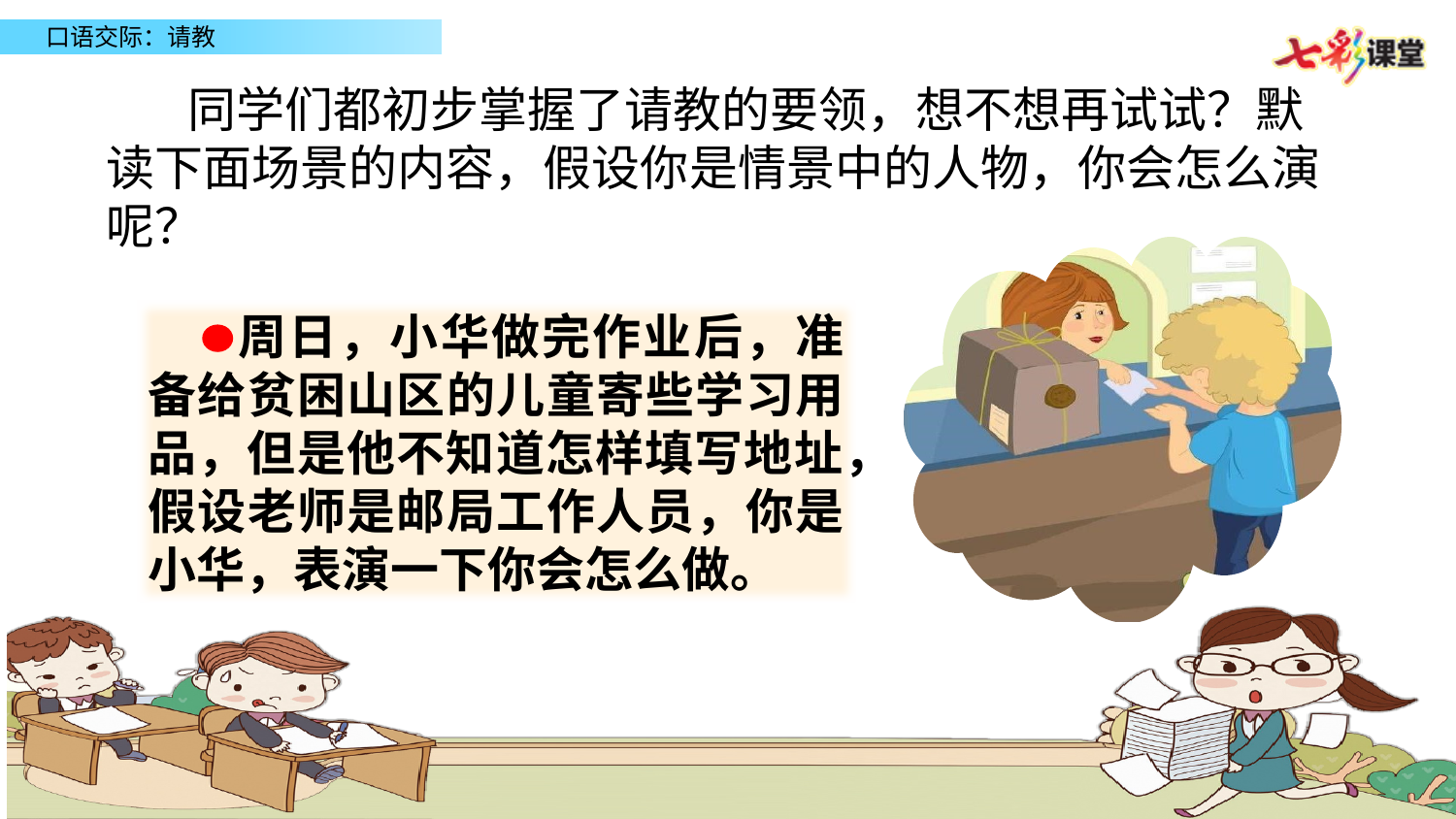

同学们都初步掌握了请教的要领，想不想再试试？默读下面场景的内容，假设你是情景中的人物，你会怎么演呢？

   周日，小华做完作业后，准备给贫困山区的儿童寄些学习用品，但是他不知道怎样填写地址，假设老师是邮局工作人员，你是小华，表演一下你会怎么做。